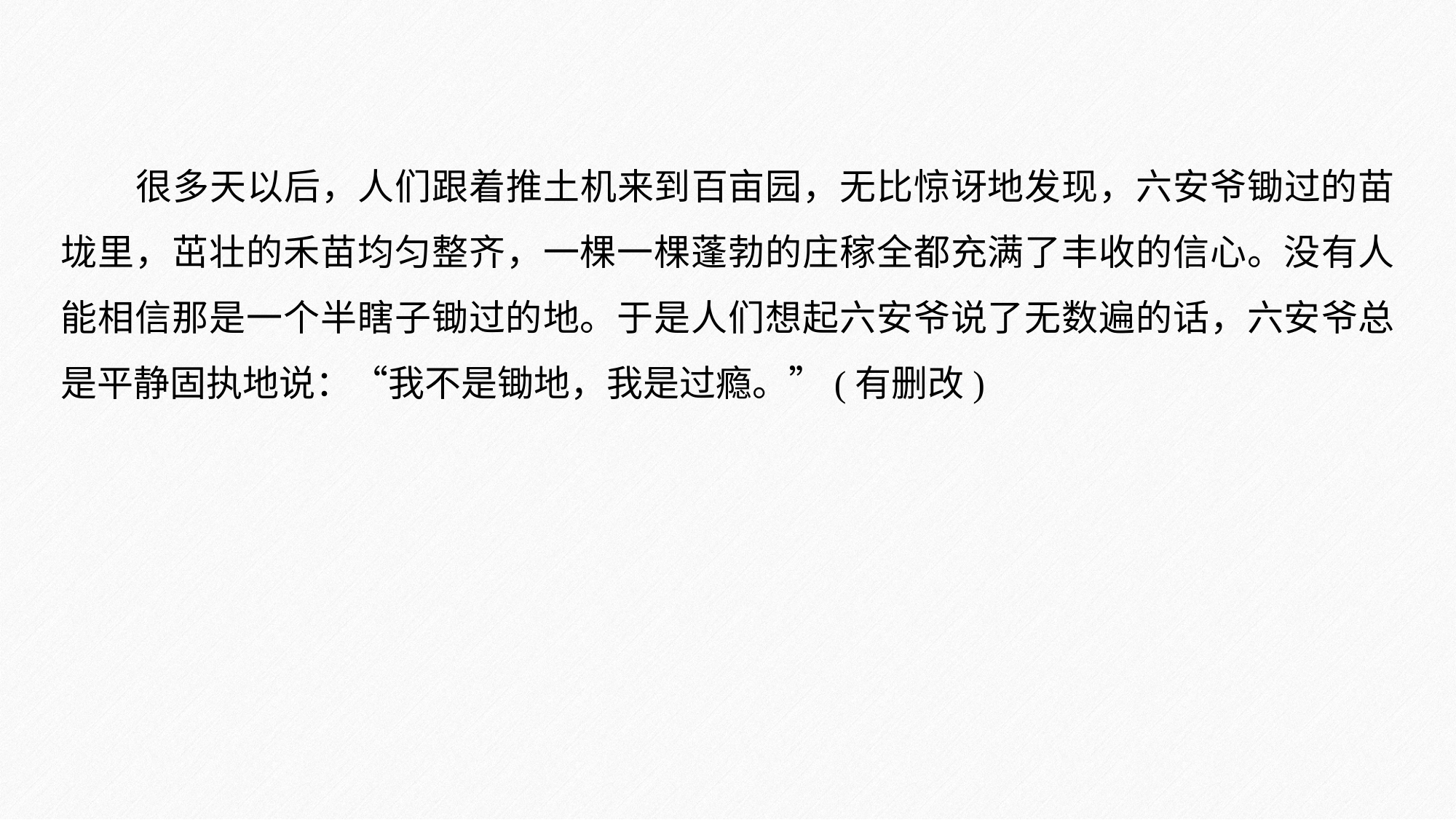

很多天以后，人们跟着推土机来到百亩园，无比惊讶地发现，六安爷锄过的苗垅里，茁壮的禾苗均匀整齐，一棵一棵蓬勃的庄稼全都充满了丰收的信心。没有人能相信那是一个半瞎子锄过的地。于是人们想起六安爷说了无数遍的话，六安爷总是平静固执地说：“我不是锄地，我是过瘾。”(有删改)